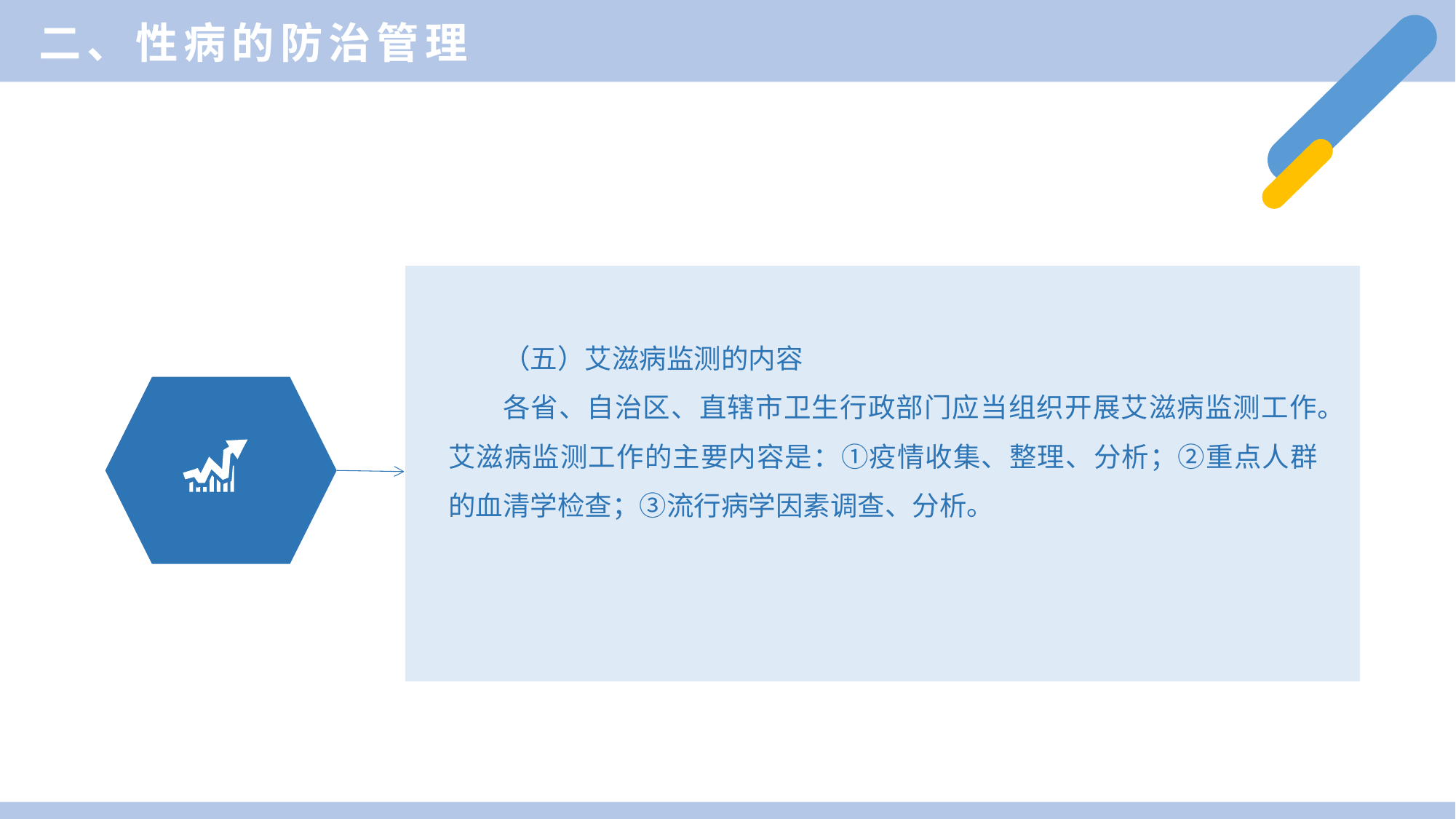

二、性病的防治管理

（五）艾滋病监测的内容
各省、自治区、直辖市卫生行政部门应当组织开展艾滋病监测工作。艾滋病监测工作的主要内容是：①疫情收集、整理、分析；②重点人群的血清学检查；③流行病学因素调查、分析。